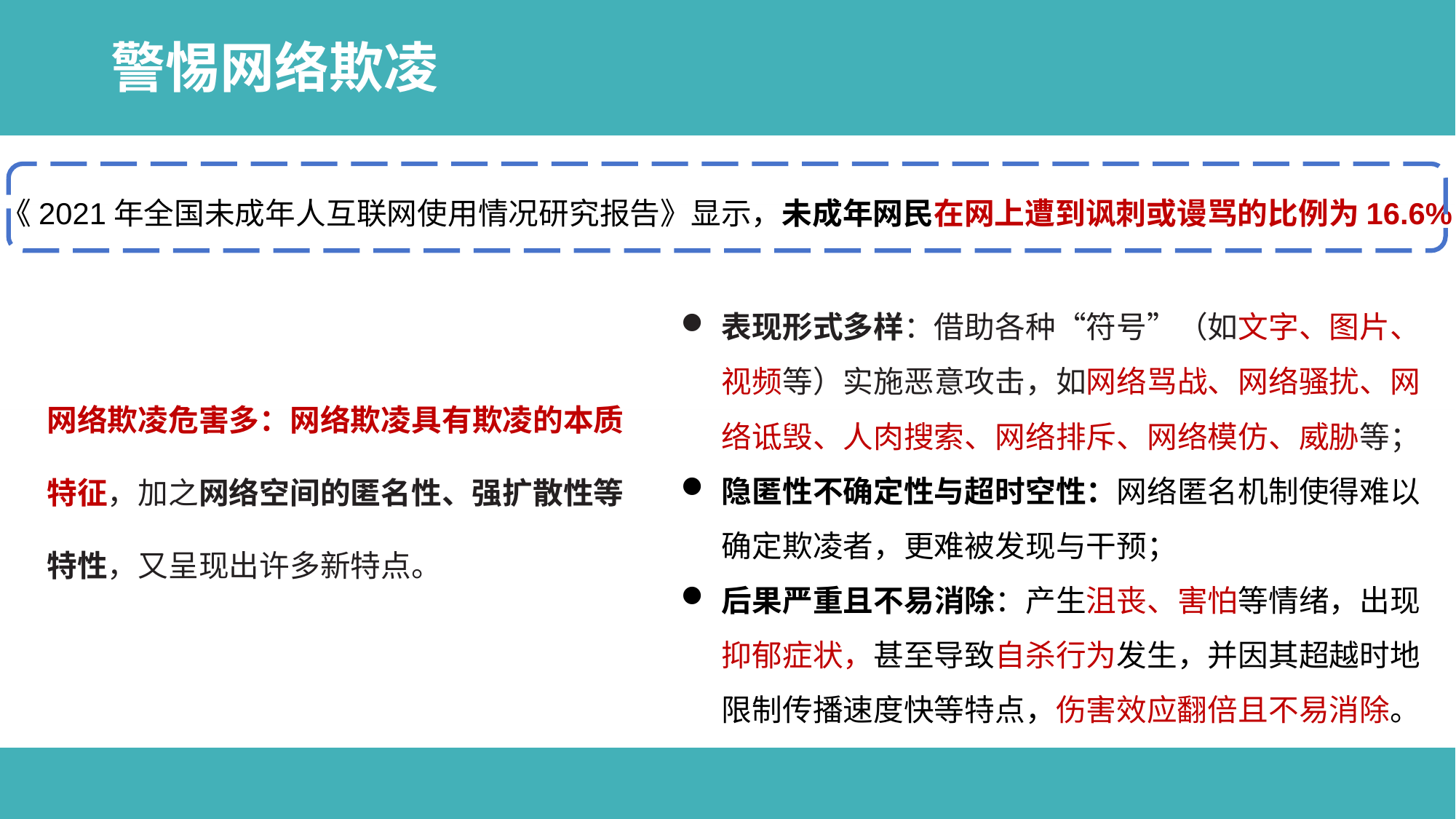

# 警惕网络欺凌
《2021年全国未成年人互联网使用情况研究报告》显示，未成年网民在网上遭到讽刺或谩骂的比例为16.6%

表现形式多样：借助各种“符号”（如文字、图片、视频等）实施恶意攻击，如网络骂战、网络骚扰、网络诋毁、人肉搜索、网络排斥、网络模仿、威胁等；
隐匿性不确定性与超时空性：网络匿名机制使得难以确定欺凌者，更难被发现与干预；
后果严重且不易消除：产生沮丧、害怕等情绪，出现抑郁症状，甚至导致自杀行为发生，并因其超越时地限制传播速度快等特点，伤害效应翻倍且不易消除。
网络欺凌危害多：网络欺凌具有欺凌的本质特征，加之网络空间的匿名性、强扩散性等特性，又呈现出许多新特点。